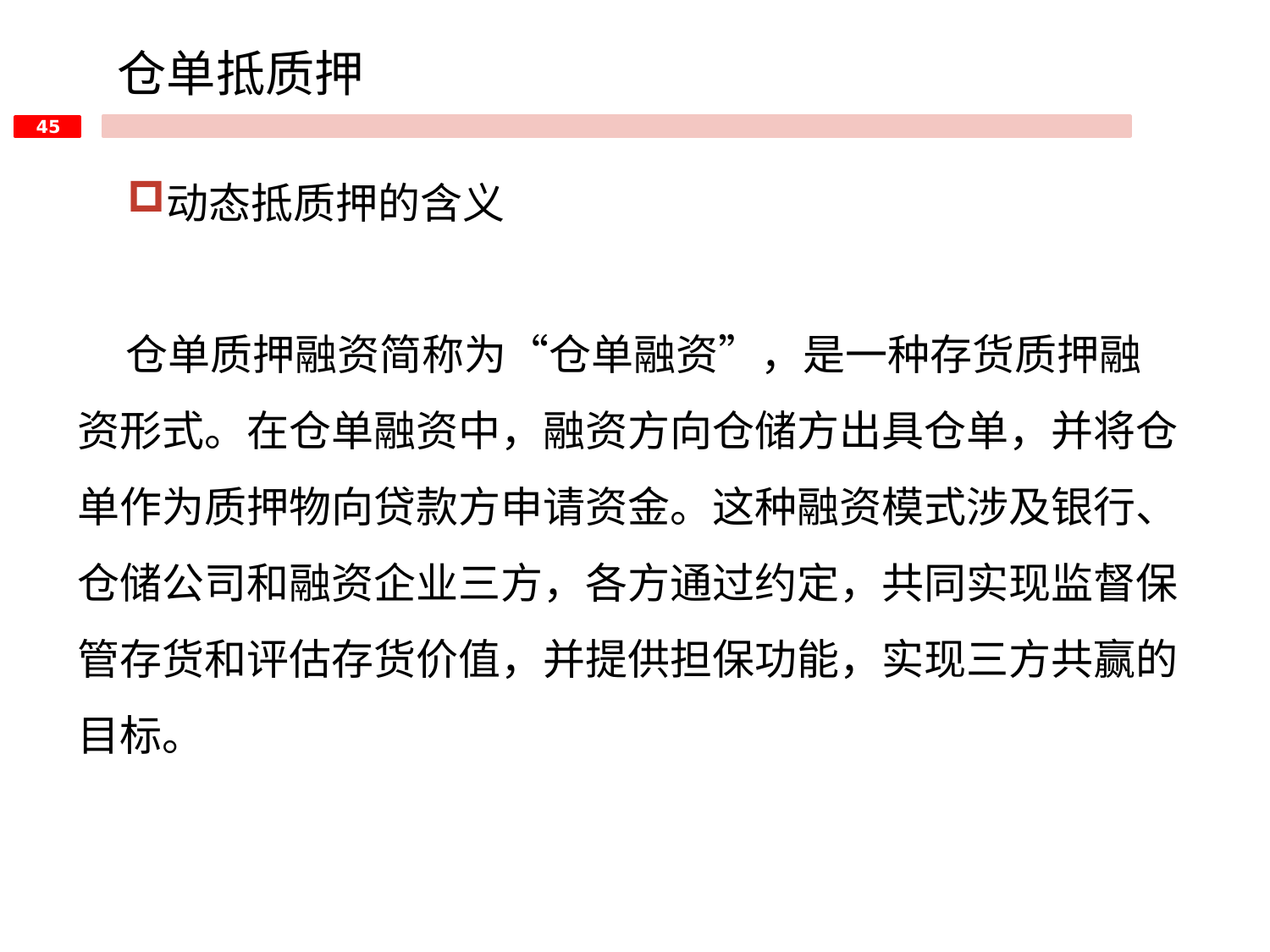

仓单抵质押
45
动态抵质押的含义
    仓单质押融资简称为“仓单融资”，是一种存货质押融资形式。在仓单融资中，融资方向仓储方出具仓单，并将仓单作为质押物向贷款方申请资金。这种融资模式涉及银行、仓储公司和融资企业三方，各方通过约定，共同实现监督保管存货和评估存货价值，并提供担保功能，实现三方共赢的目标。